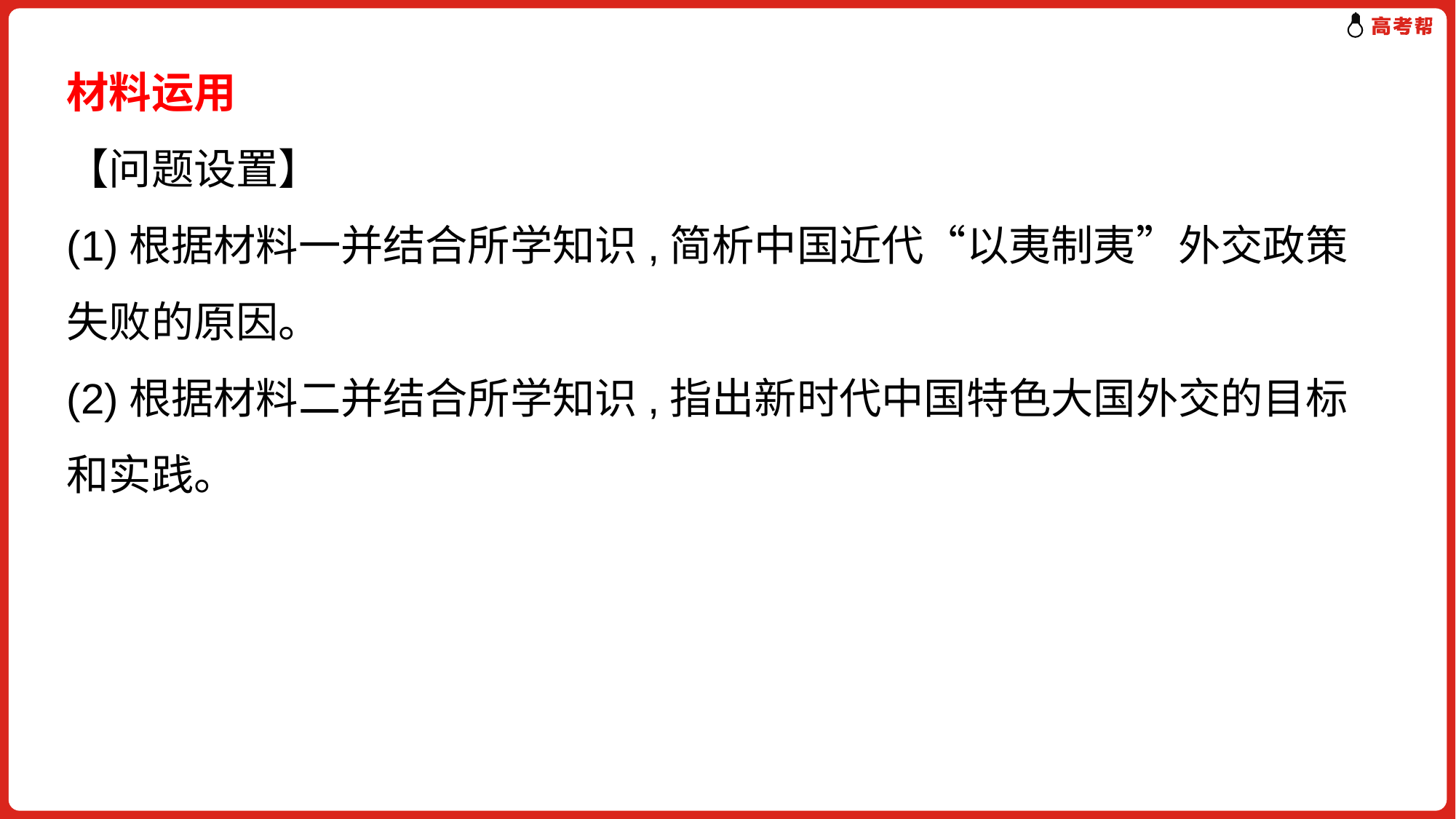

材料运用
【问题设置】
(1)根据材料一并结合所学知识,简析中国近代“以夷制夷”外交政策失败的原因。
(2)根据材料二并结合所学知识,指出新时代中国特色大国外交的目标和实践。